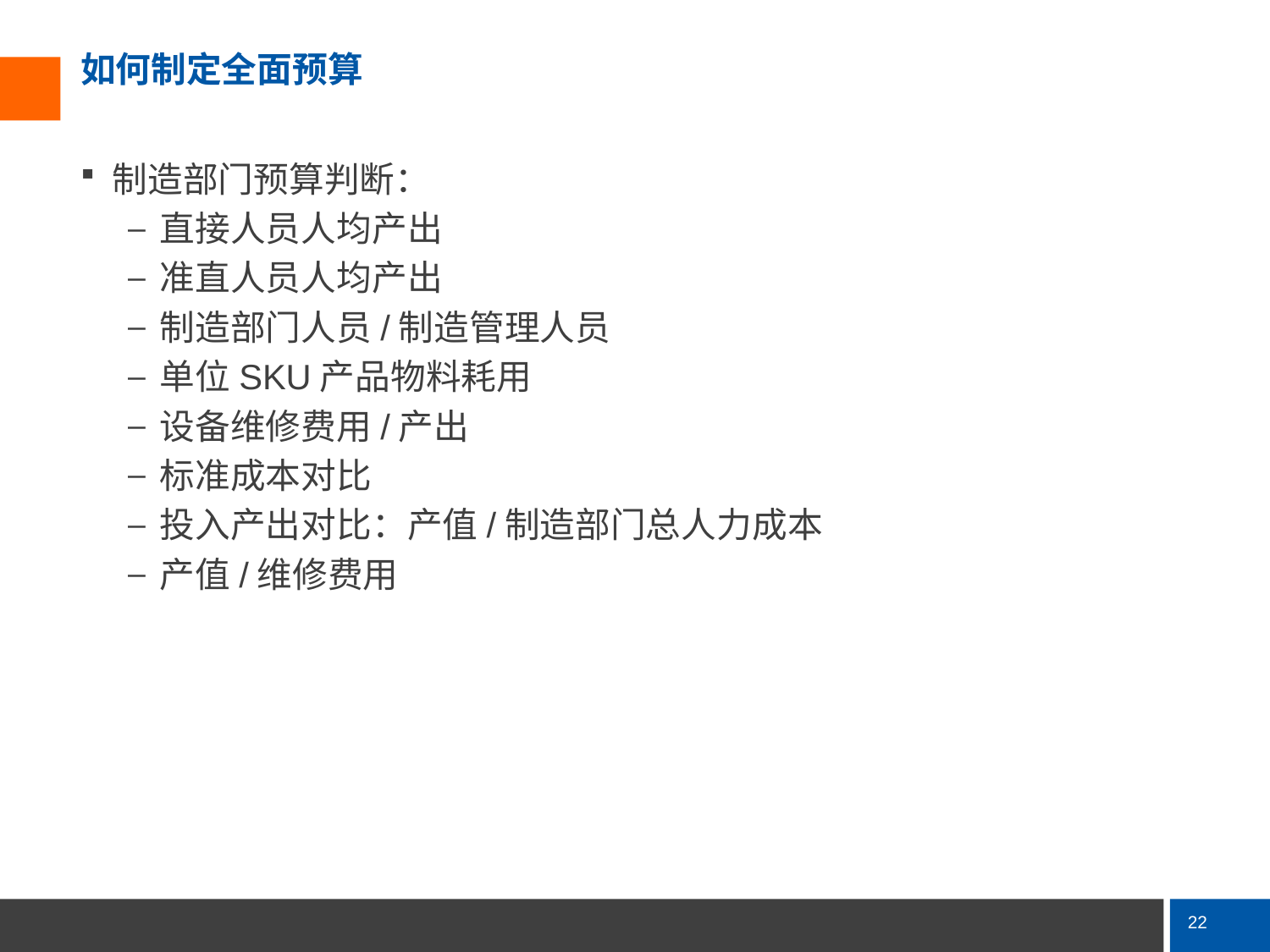

# 如何制定全面预算
制造部门预算判断：
直接人员人均产出
准直人员人均产出
制造部门人员/制造管理人员
单位SKU产品物料耗用
设备维修费用/产出
标准成本对比
投入产出对比：产值/制造部门总人力成本
产值/维修费用